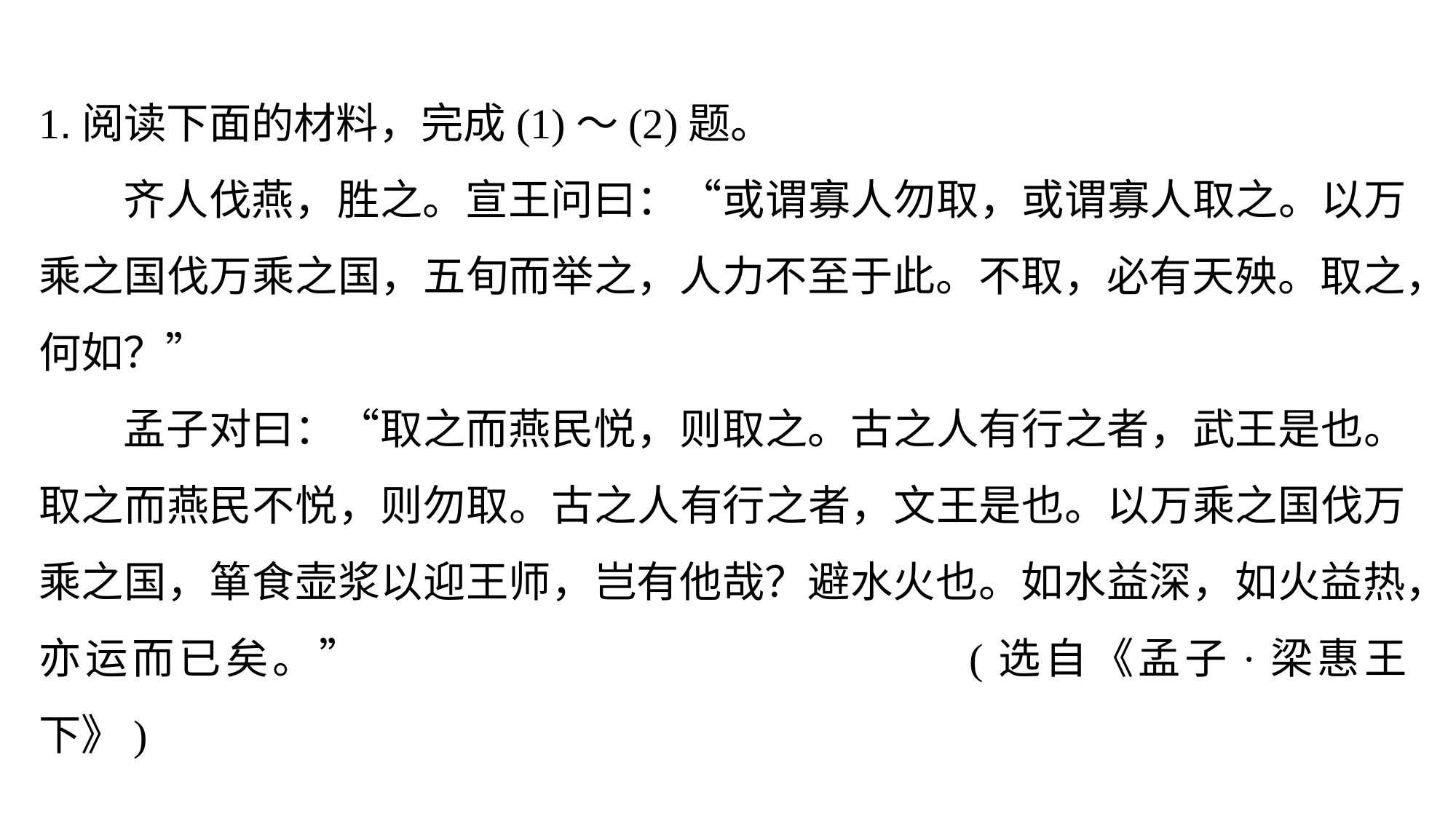

1.阅读下面的材料，完成(1)～(2)题。
齐人伐燕，胜之。宣王问曰：“或谓寡人勿取，或谓寡人取之。以万乘之国伐万乘之国，五旬而举之，人力不至于此。不取，必有天殃。取之，何如？”
孟子对曰：“取之而燕民悦，则取之。古之人有行之者，武王是也。取之而燕民不悦，则勿取。古之人有行之者，文王是也。以万乘之国伐万乘之国，箪食壶浆以迎王师，岂有他哉？避水火也。如水益深，如火益热，亦运而已矣。”						(选自《孟子·梁惠王下》)